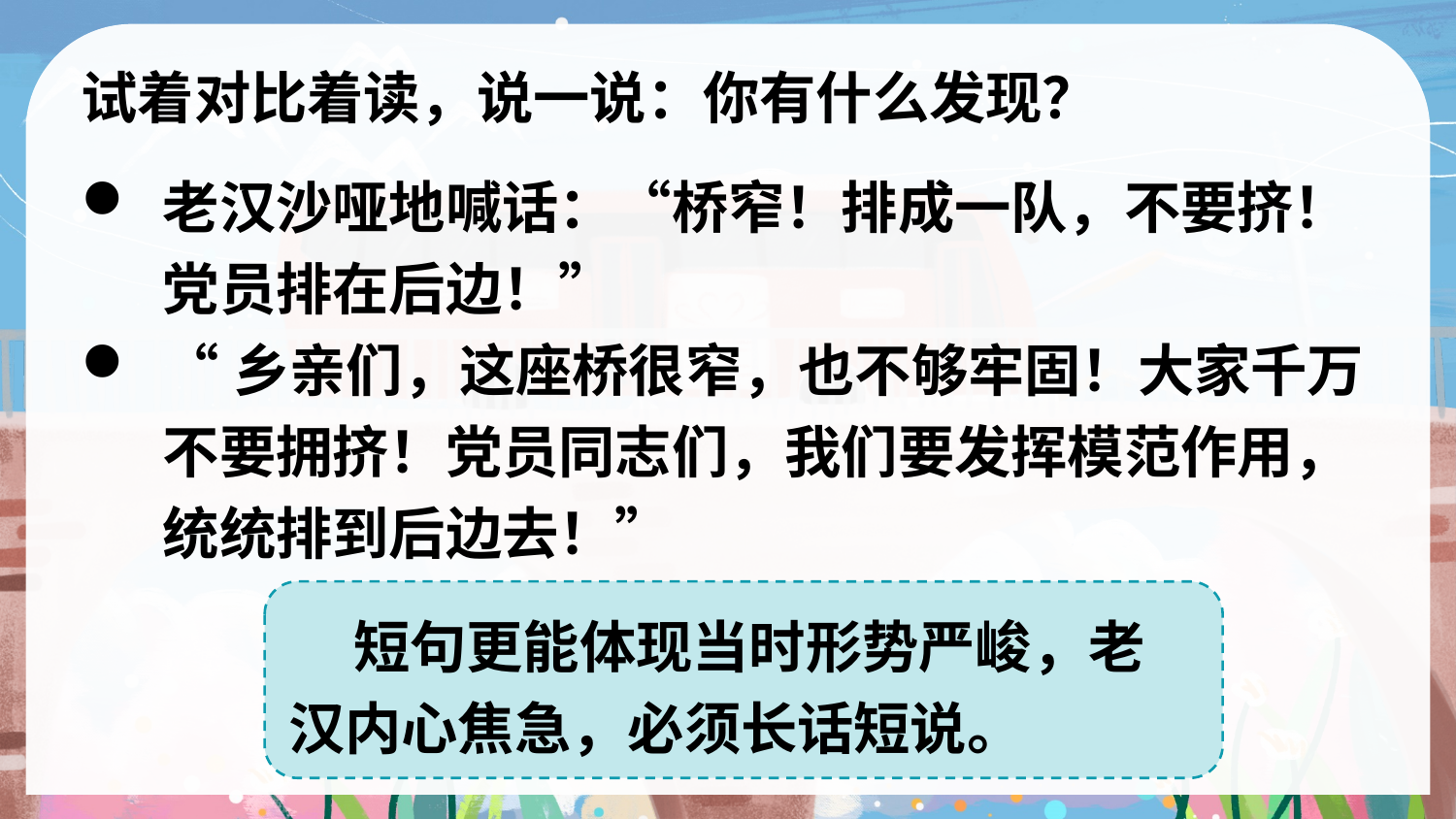

试着对比着读，说一说：你有什么发现？
老汉沙哑地喊话：“桥窄！排成一队，不要挤！党员排在后边！”
“乡亲们，这座桥很窄，也不够牢固！大家千万不要拥挤！党员同志们，我们要发挥模范作用，统统排到后边去！”
    短句更能体现当时形势严峻，老汉内心焦急，必须长话短说。